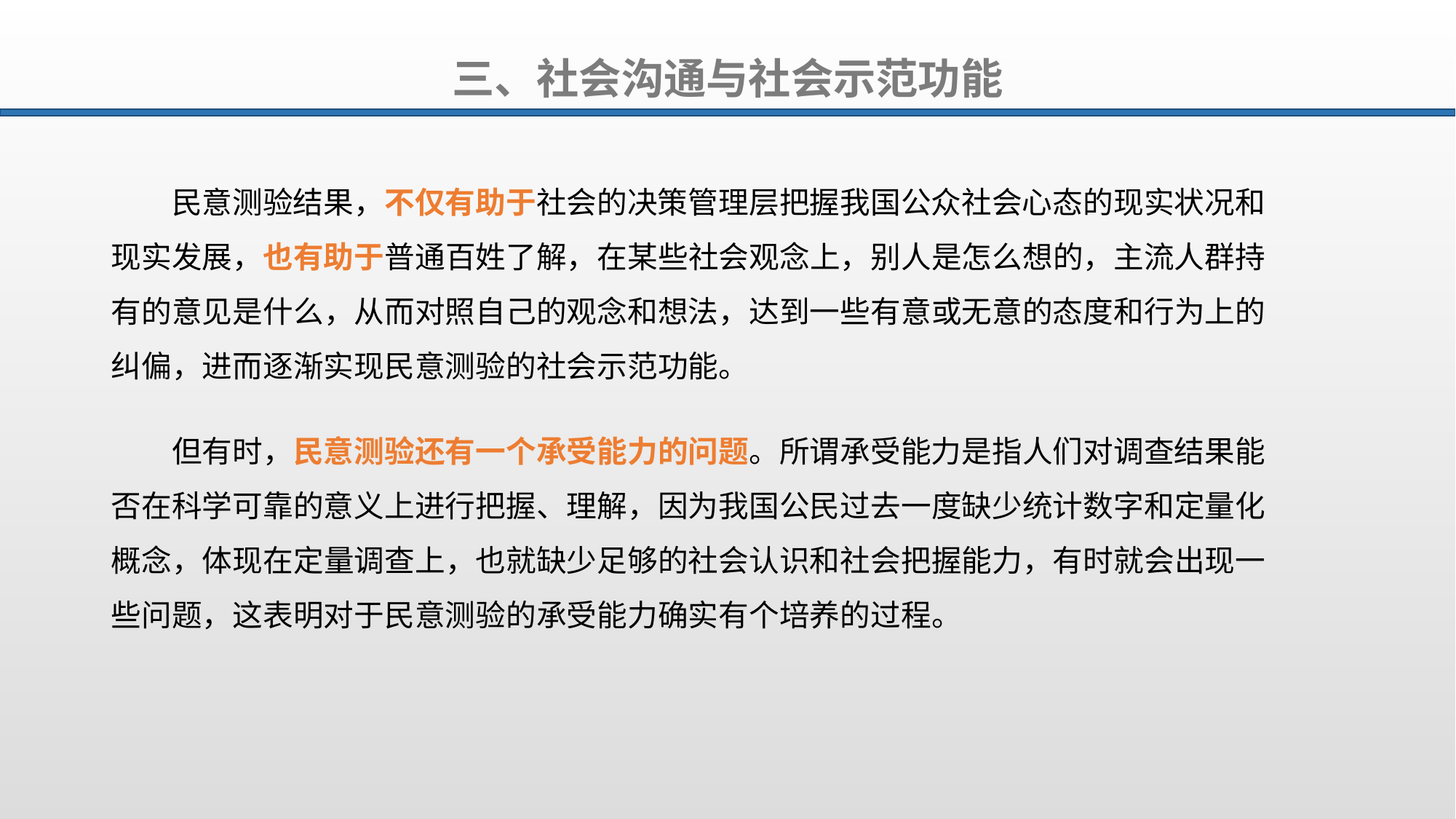

三、社会沟通与社会示范功能

民意测验结果，不仅有助于社会的决策管理层把握我国公众社会心态的现实状况和现实发展，也有助于普通百姓了解，在某些社会观念上，别人是怎么想的，主流人群持有的意见是什么，从而对照自己的观念和想法，达到一些有意或无意的态度和行为上的纠偏，进而逐渐实现民意测验的社会示范功能。
但有时，民意测验还有一个承受能力的问题。所谓承受能力是指人们对调查结果能否在科学可靠的意义上进行把握、理解，因为我国公民过去一度缺少统计数字和定量化概念，体现在定量调查上，也就缺少足够的社会认识和社会把握能力，有时就会出现一些问题，这表明对于民意测验的承受能力确实有个培养的过程。